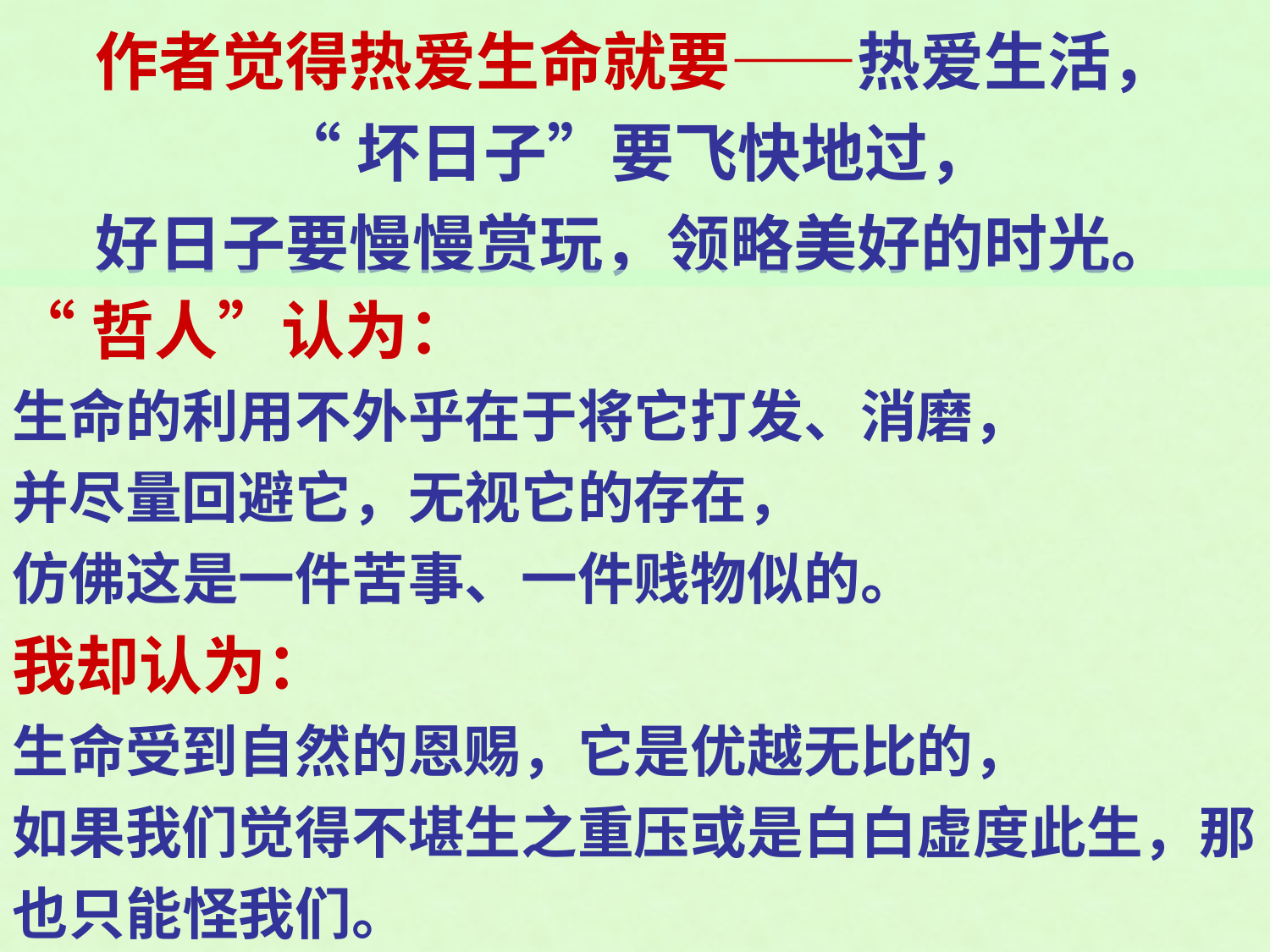

作者觉得热爱生命就要——热爱生活，
“坏日子”要飞快地过，
好日子要慢慢赏玩，领略美好的时光。
“哲人”认为：
生命的利用不外乎在于将它打发、消磨，
并尽量回避它，无视它的存在，
仿佛这是一件苦事、一件贱物似的。
我却认为：
生命受到自然的恩赐，它是优越无比的，
如果我们觉得不堪生之重压或是白白虚度此生，那也只能怪我们。